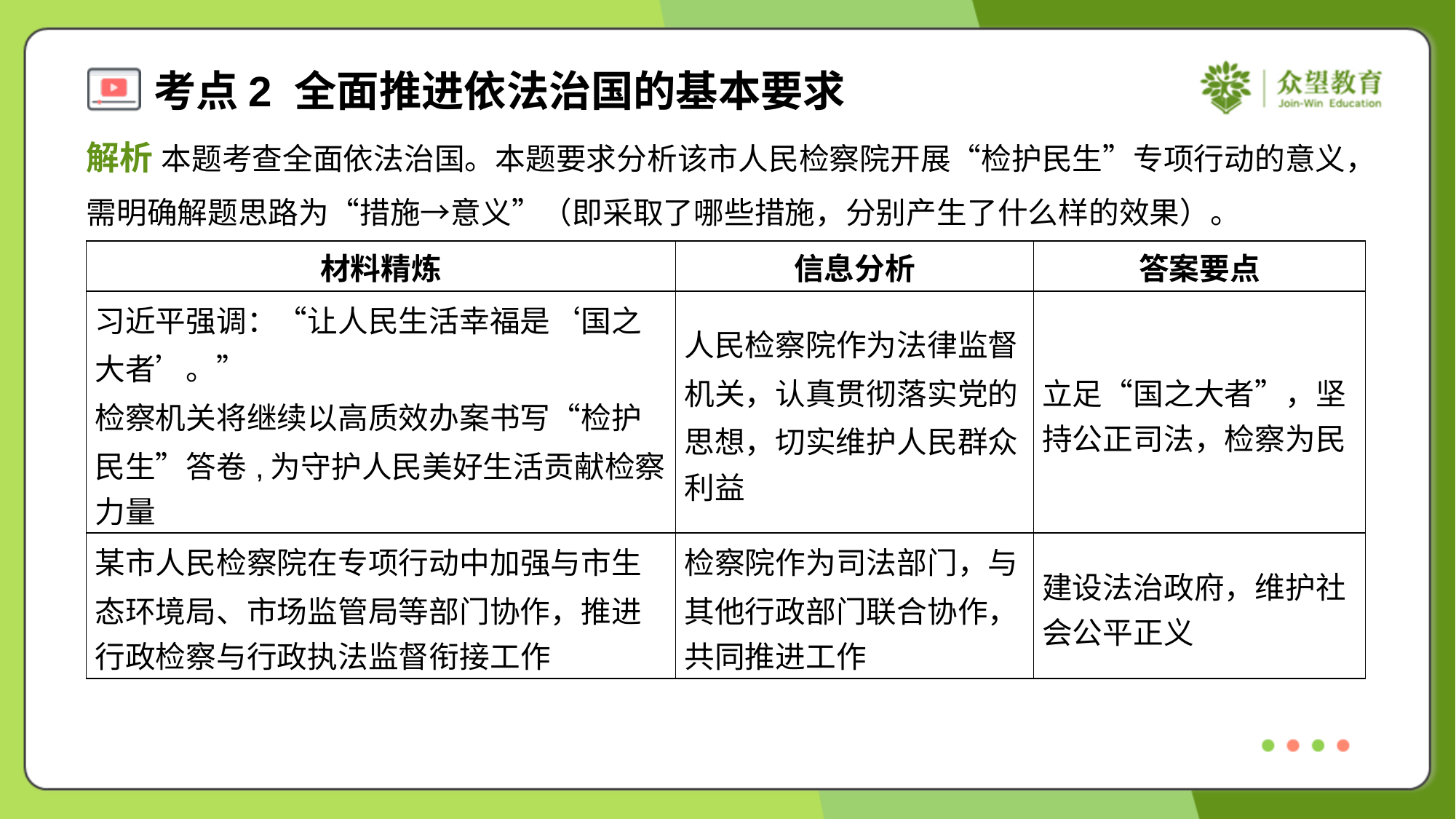

解析 本题考查全面依法治国。本题要求分析该市人民检察院开展“检护民生”专项行动的意义，
需明确解题思路为“措施→意义”（即采取了哪些措施，分别产生了什么样的效果）。
| 材料精炼 | 信息分析 | 答案要点 |
| --- | --- | --- |
| 习近平强调：“让人民生活幸福是‘国之 大者’。” 检察机关将继续以高质效办案书写“检护 民生”答卷,为守护人民美好生活贡献检察 力量 | 人民检察院作为法律监督 机关，认真贯彻落实党的 思想，切实维护人民群众 利益 | 立足“国之大者”，坚 持公正司法，检察为民 |
| 某市人民检察院在专项行动中加强与市生 态环境局、市场监管局等部门协作，推进 行政检察与行政执法监督衔接工作 | 检察院作为司法部门，与 其他行政部门联合协作， 共同推进工作 | 建设法治政府，维护社 会公平正义 |